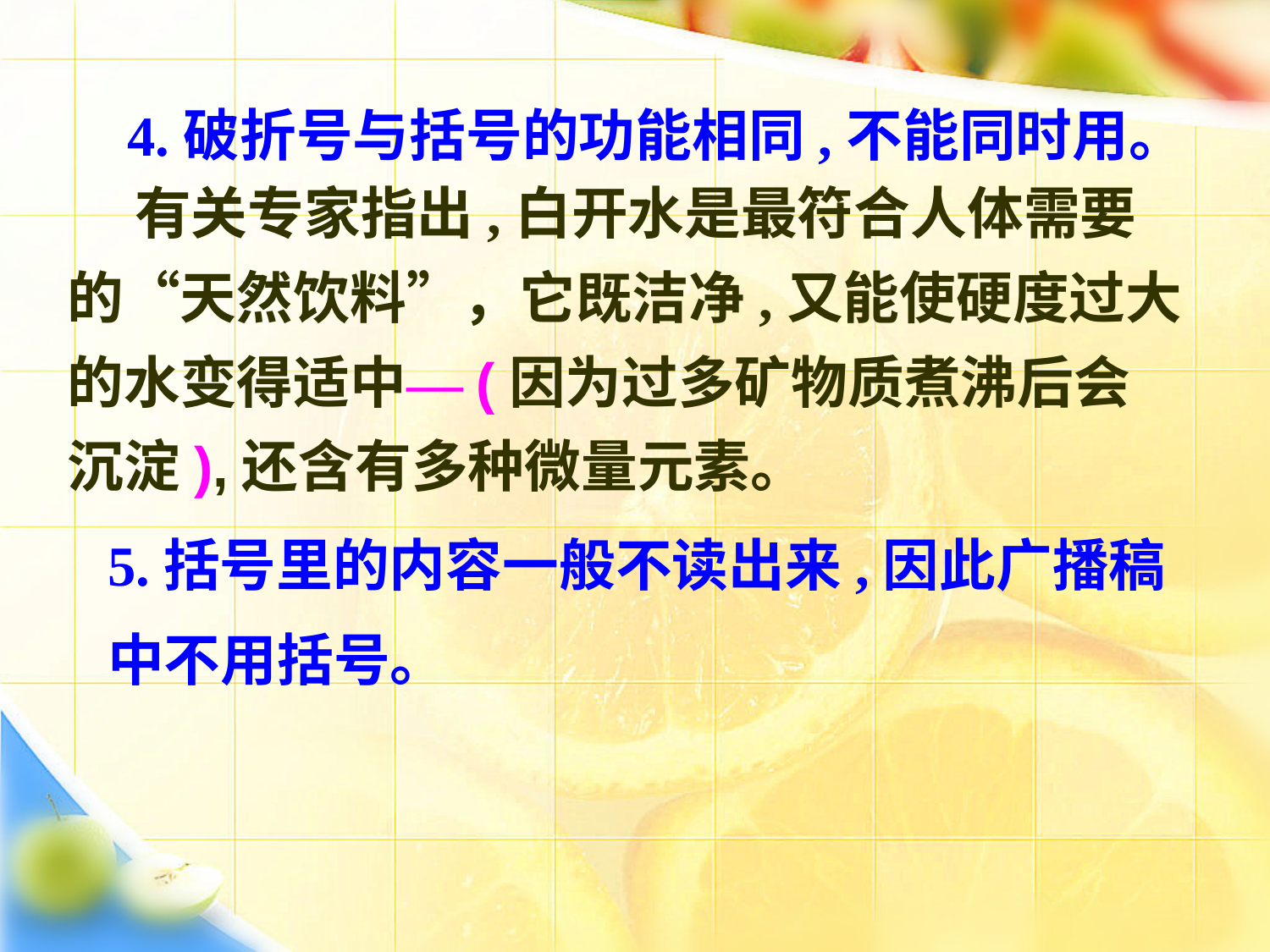

4.破折号与括号的功能相同,不能同时用。
      有关专家指出,白开水是最符合人体需要的“天然饮料”，它既洁净,又能使硬度过大的水变得适中—(因为过多矿物质煮沸后会沉淀),还含有多种微量元素。
5.括号里的内容一般不读出来,因此广播稿中不用括号。